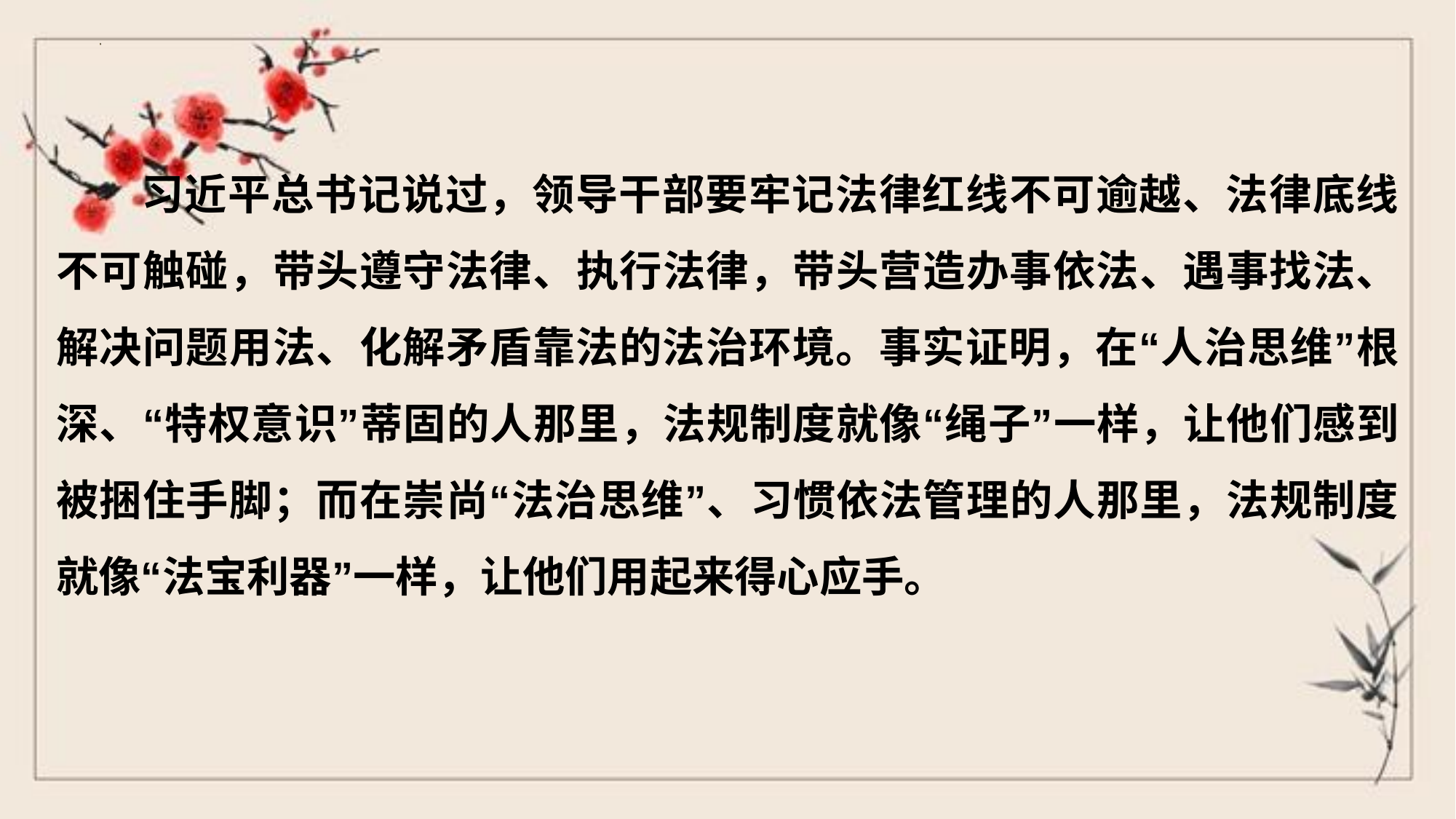

习近平总书记说过，领导干部要牢记法律红线不可逾越、法律底线不可触碰，带头遵守法律、执行法律，带头营造办事依法、遇事找法、解决问题用法、化解矛盾靠法的法治环境。事实证明，在“人治思维”根深、“特权意识”蒂固的人那里，法规制度就像“绳子”一样，让他们感到被捆住手脚；而在崇尚“法治思维”、习惯依法管理的人那里，法规制度就像“法宝利器”一样，让他们用起来得心应手。